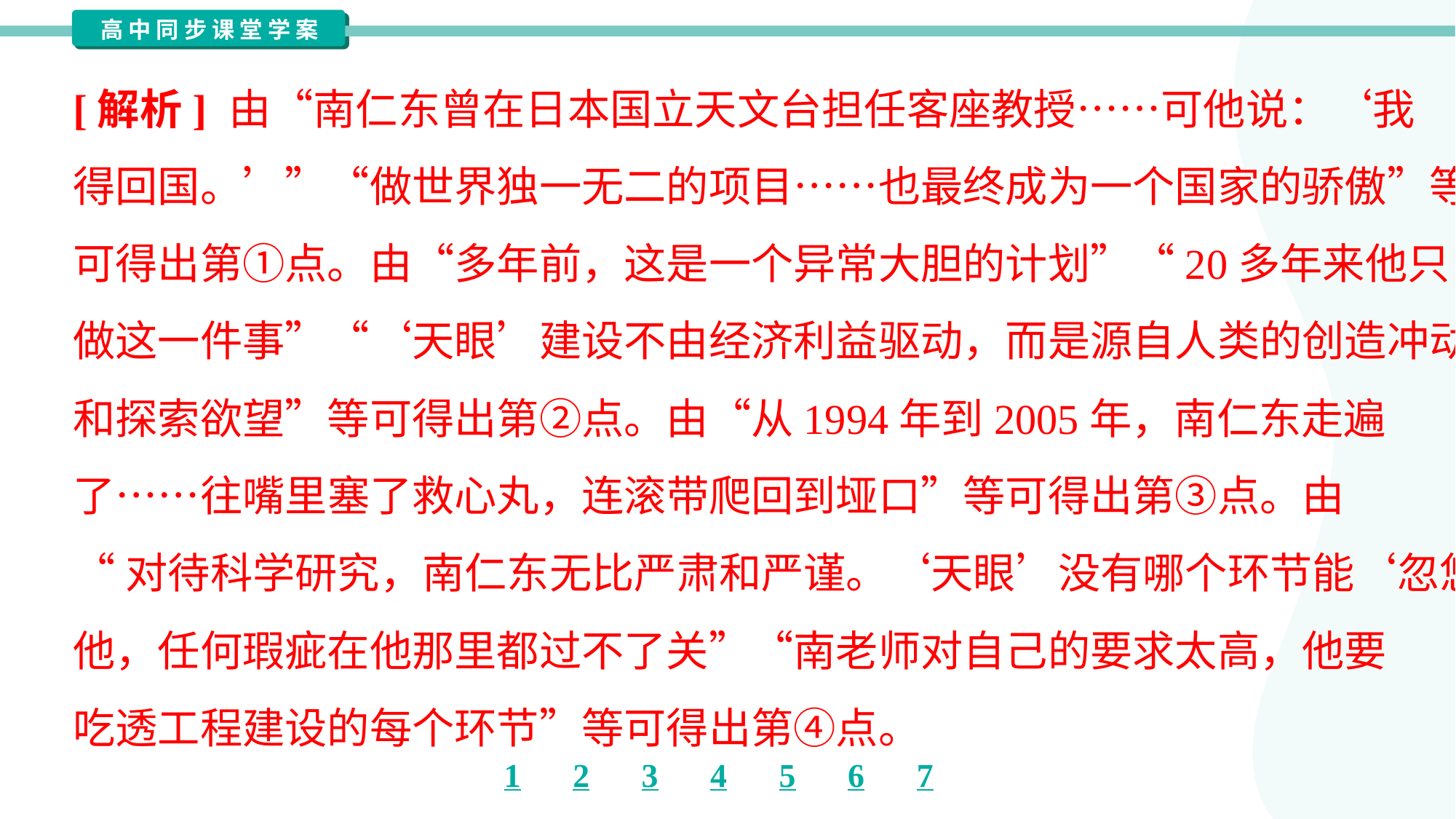

[解析] 由“南仁东曾在日本国立天文台担任客座教授……可他说：‘我
得回国。’”“做世界独一无二的项目……也最终成为一个国家的骄傲”等
可得出第①点。由“多年前，这是一个异常大胆的计划”“20多年来他只
做这一件事”“‘天眼’建设不由经济利益驱动，而是源自人类的创造冲动
和探索欲望”等可得出第②点。由“从1994年到2005年，南仁东走遍
了……往嘴里塞了救心丸，连滚带爬回到垭口”等可得出第③点。由
“对待科学研究，南仁东无比严肃和严谨。‘天眼’没有哪个环节能‘忽悠’
他，任何瑕疵在他那里都过不了关”“南老师对自己的要求太高，他要
吃透工程建设的每个环节”等可得出第④点。